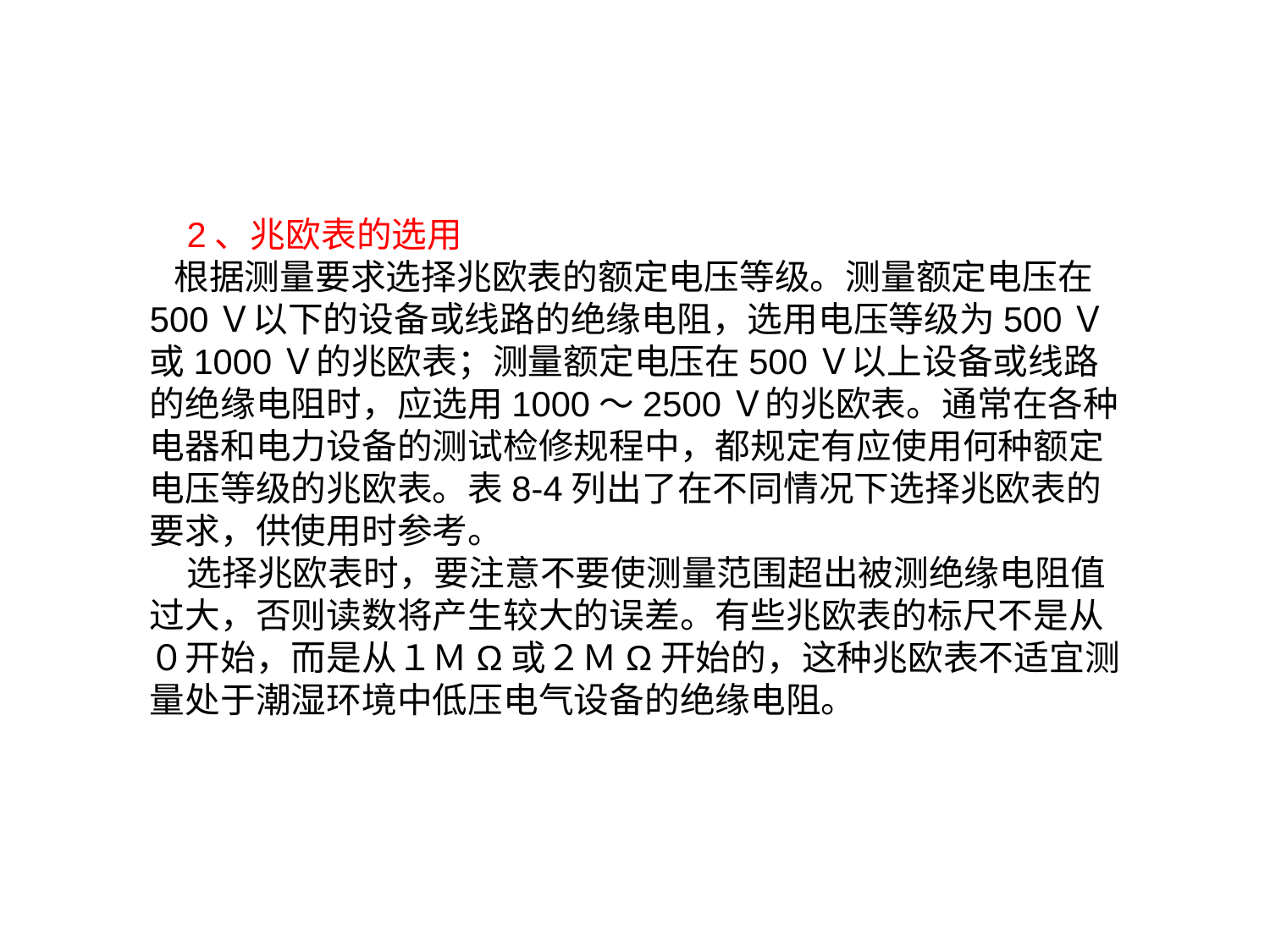

2、兆欧表的选用
  根据测量要求选择兆欧表的额定电压等级。测量额定电压在500Ｖ以下的设备或线路的绝缘电阻，选用电压等级为500Ｖ或1000Ｖ的兆欧表；测量额定电压在500Ｖ以上设备或线路的绝缘电阻时，应选用1000～2500Ｖ的兆欧表。通常在各种电器和电力设备的测试检修规程中，都规定有应使用何种额定电压等级的兆欧表。表8-4列出了在不同情况下选择兆欧表的要求，供使用时参考。
选择兆欧表时，要注意不要使测量范围超出被测绝缘电阻值过大，否则读数将产生较大的误差。有些兆欧表的标尺不是从０开始，而是从１ＭΩ或２ＭΩ开始的，这种兆欧表不适宜测量处于潮湿环境中低压电气设备的绝缘电阻。